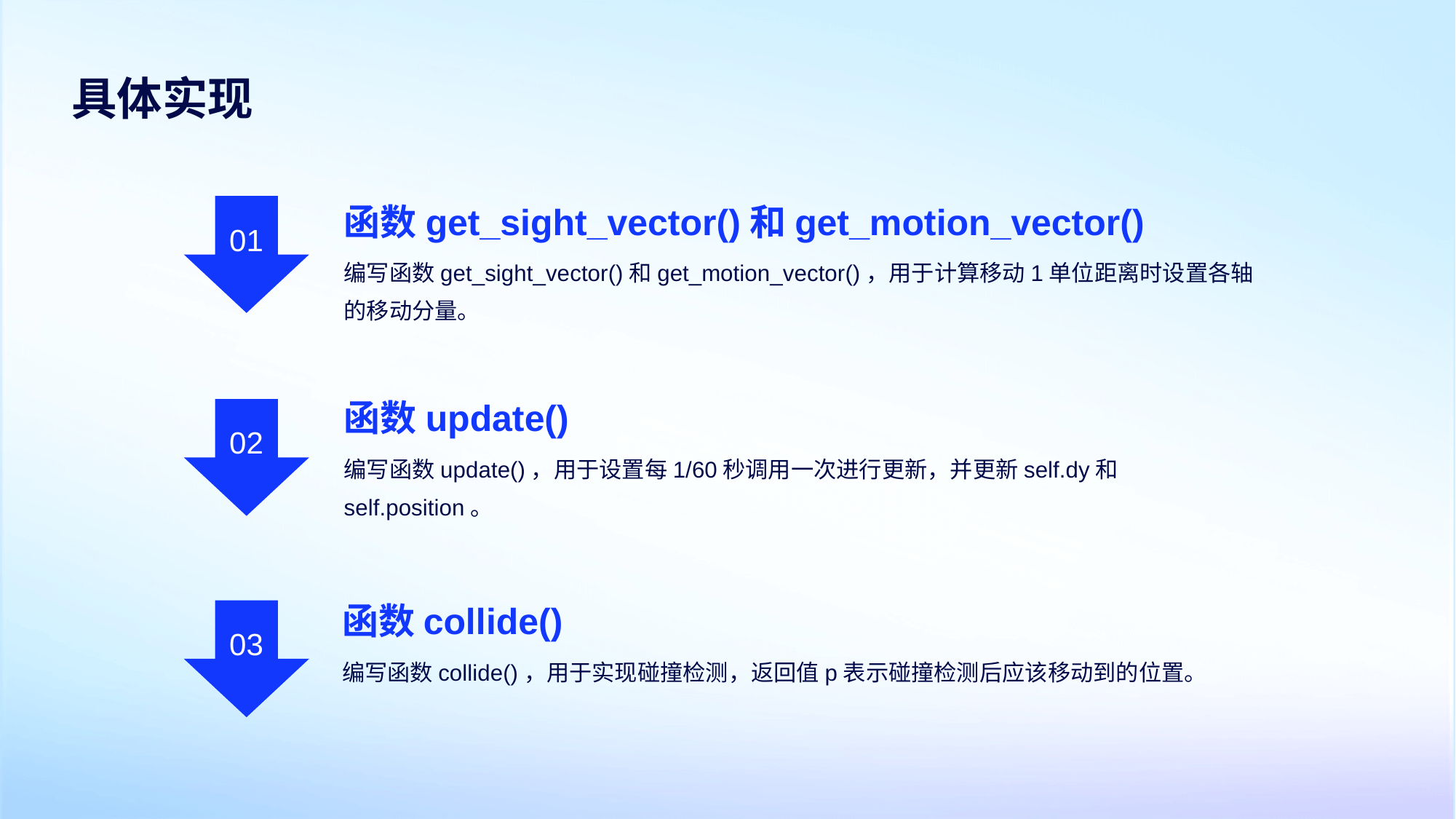

具体实现
函数get_sight_vector()和get_motion_vector()

01

编写函数get_sight_vector()和get_motion_vector()，用于计算移动1单位距离时设置各轴的移动分量。
函数update()

02

编写函数update()，用于设置每1/60秒调用一次进行更新，并更新self.dy和self.position。
函数collide()

03

编写函数collide()，用于实现碰撞检测，返回值p表示碰撞检测后应该移动到的位置。